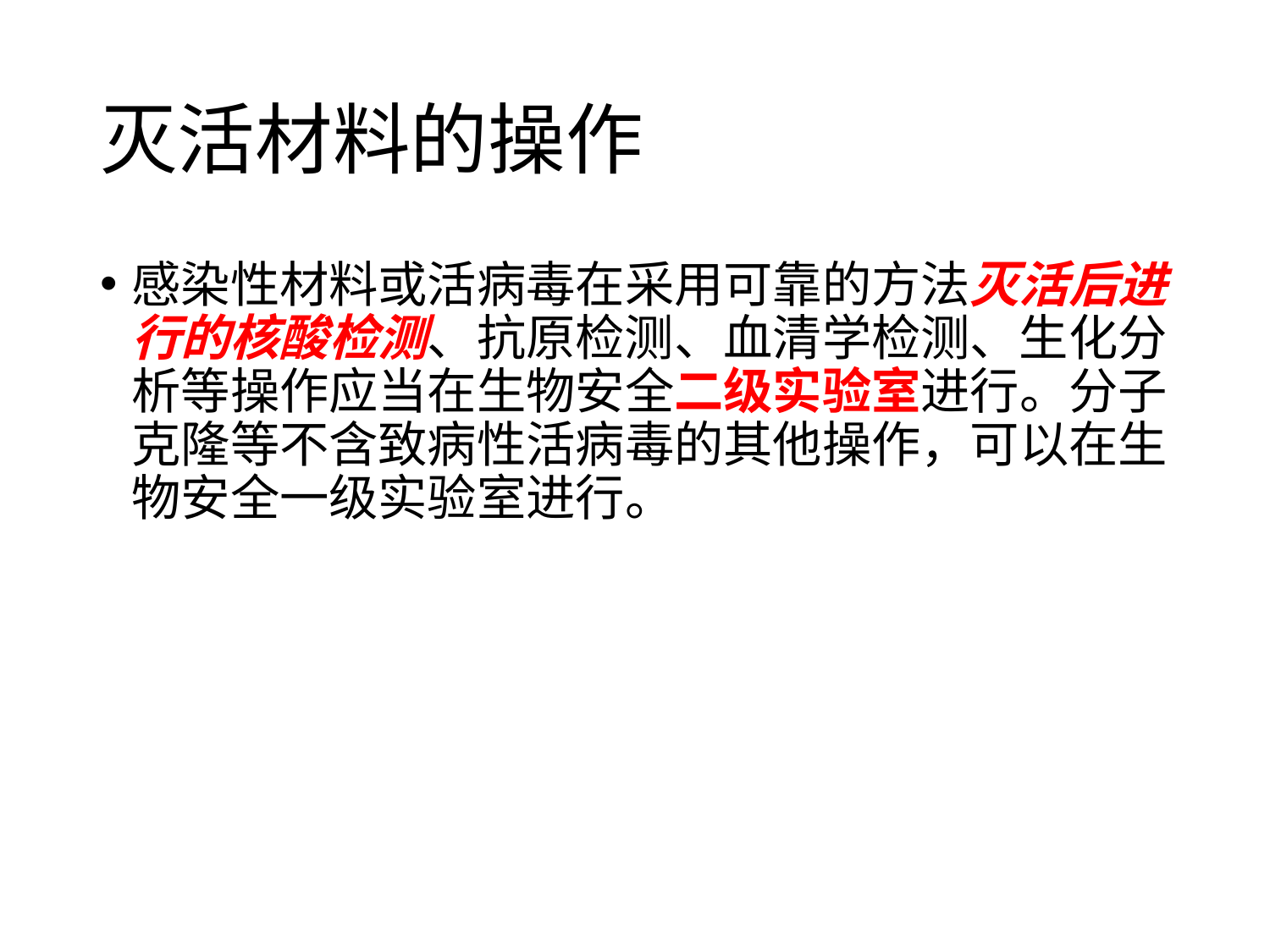

# 灭活材料的操作
感染性材料或活病毒在采用可靠的方法灭活后进行的核酸检测、抗原检测、血清学检测、生化分析等操作应当在生物安全二级实验室进行。分子克隆等不含致病性活病毒的其他操作，可以在生物安全一级实验室进行。